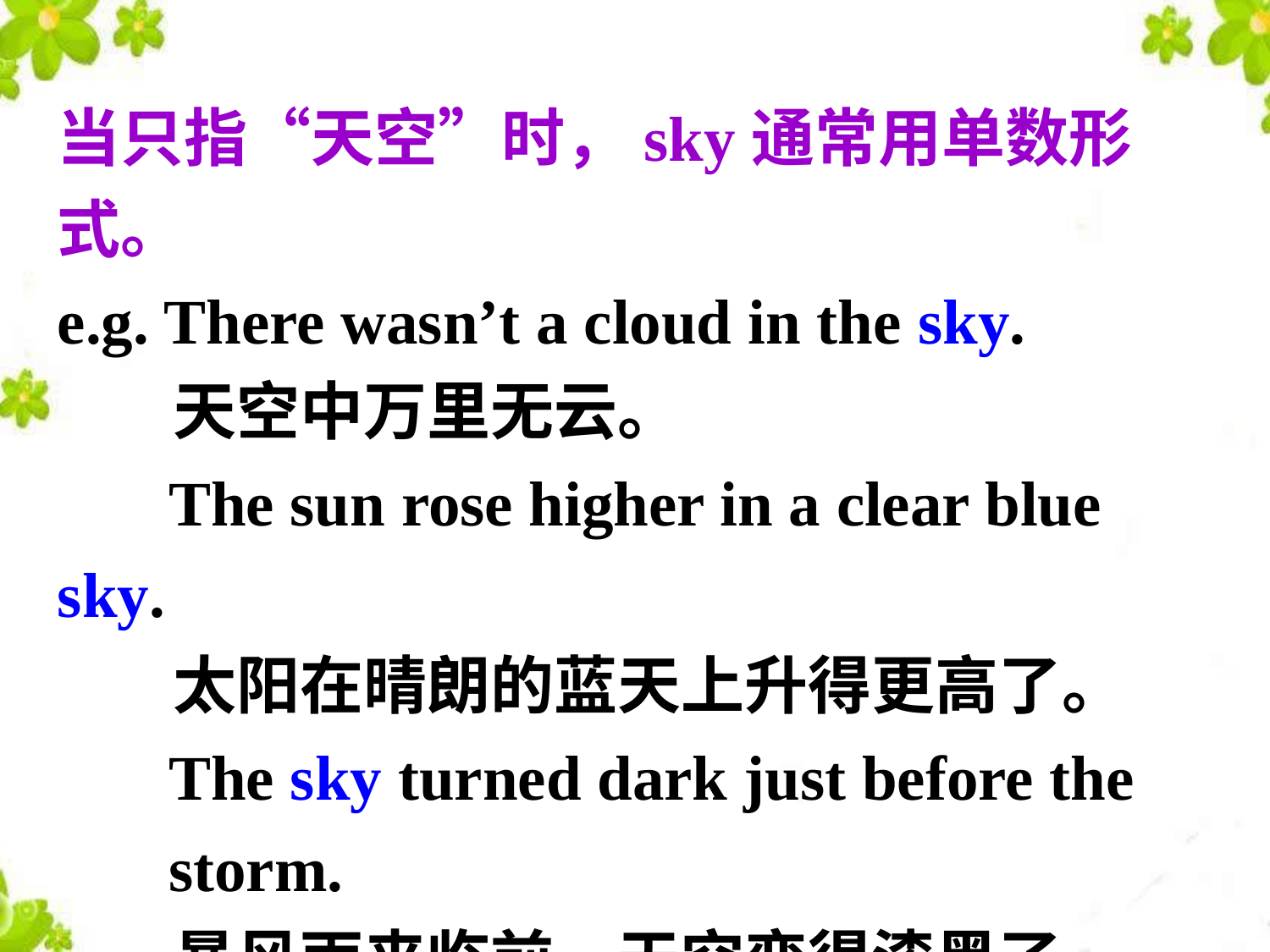

当只指“天空”时，sky通常用单数形式。
e.g. There wasn’t a cloud in the sky.
       天空中万里无云。
       The sun rose higher in a clear blue sky.
       太阳在晴朗的蓝天上升得更高了。
       The sky turned dark just before the
       storm.
       暴风雨来临前，天空变得漆黑了。